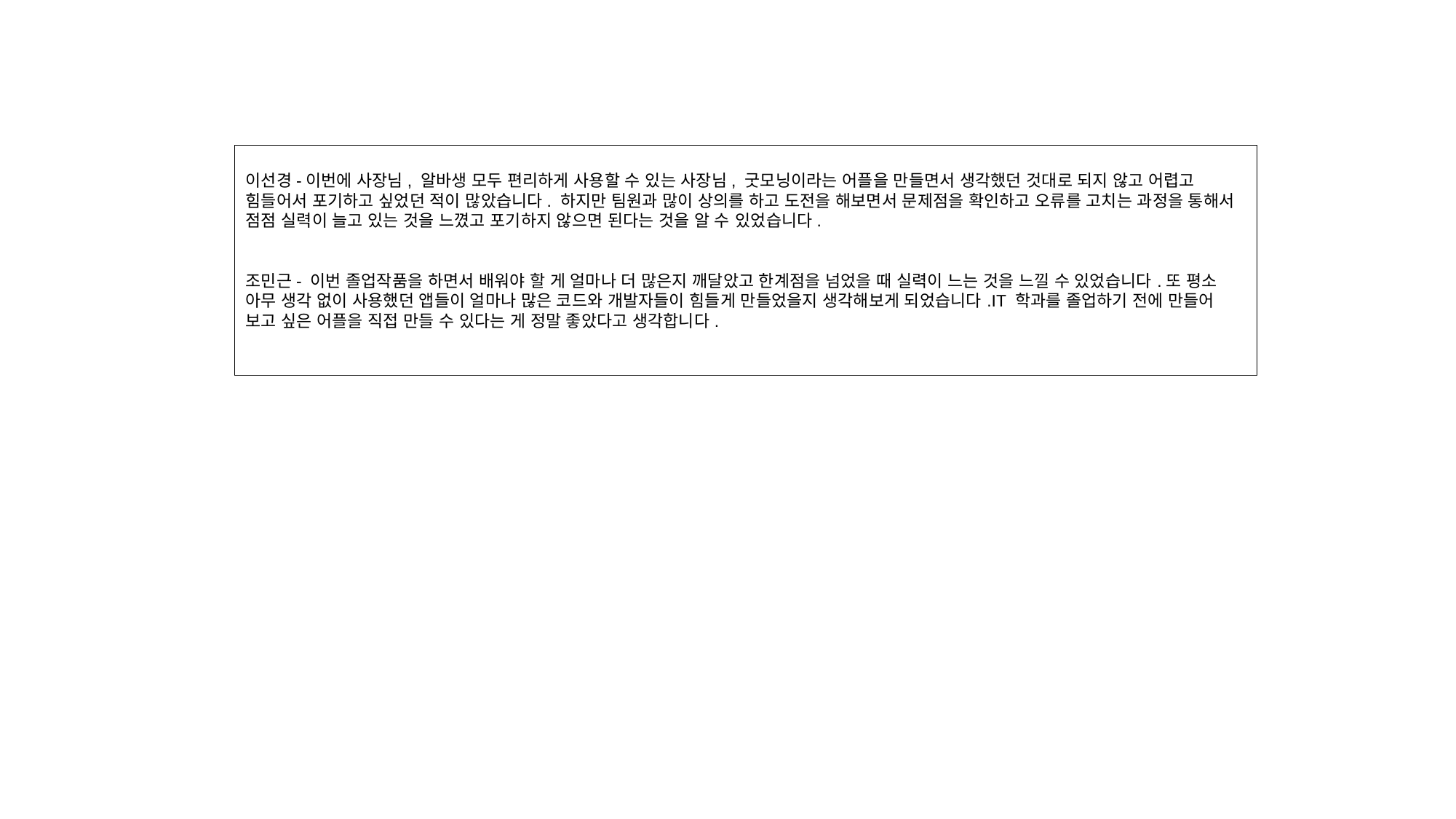

이선경-이번에 사장님, 알바생 모두 편리하게 사용할 수 있는 사장님, 굿모닝이라는 어플을 만들면서 생각했던 것대로 되지 않고 어렵고 힘들어서 포기하고 싶었던 적이 많았습니다. 하지만 팀원과 많이 상의를 하고 도전을 해보면서 문제점을 확인하고 오류를 고치는 과정을 통해서 점점 실력이 늘고 있는 것을 느꼈고 포기하지 않으면 된다는 것을 알 수 있었습니다.

조민근- 이번 졸업작품을 하면서 배워야 할 게 얼마나 더 많은지 깨달았고 한계점을 넘었을 때 실력이 느는 것을 느낄 수 있었습니다.또 평소 아무 생각 없이 사용했던 앱들이 얼마나 많은 코드와 개발자들이 힘들게 만들었을지 생각해보게 되었습니다.IT 학과를 졸업하기 전에 만들어 보고 싶은 어플을 직접 만들 수 있다는 게 정말 좋았다고 생각합니다.